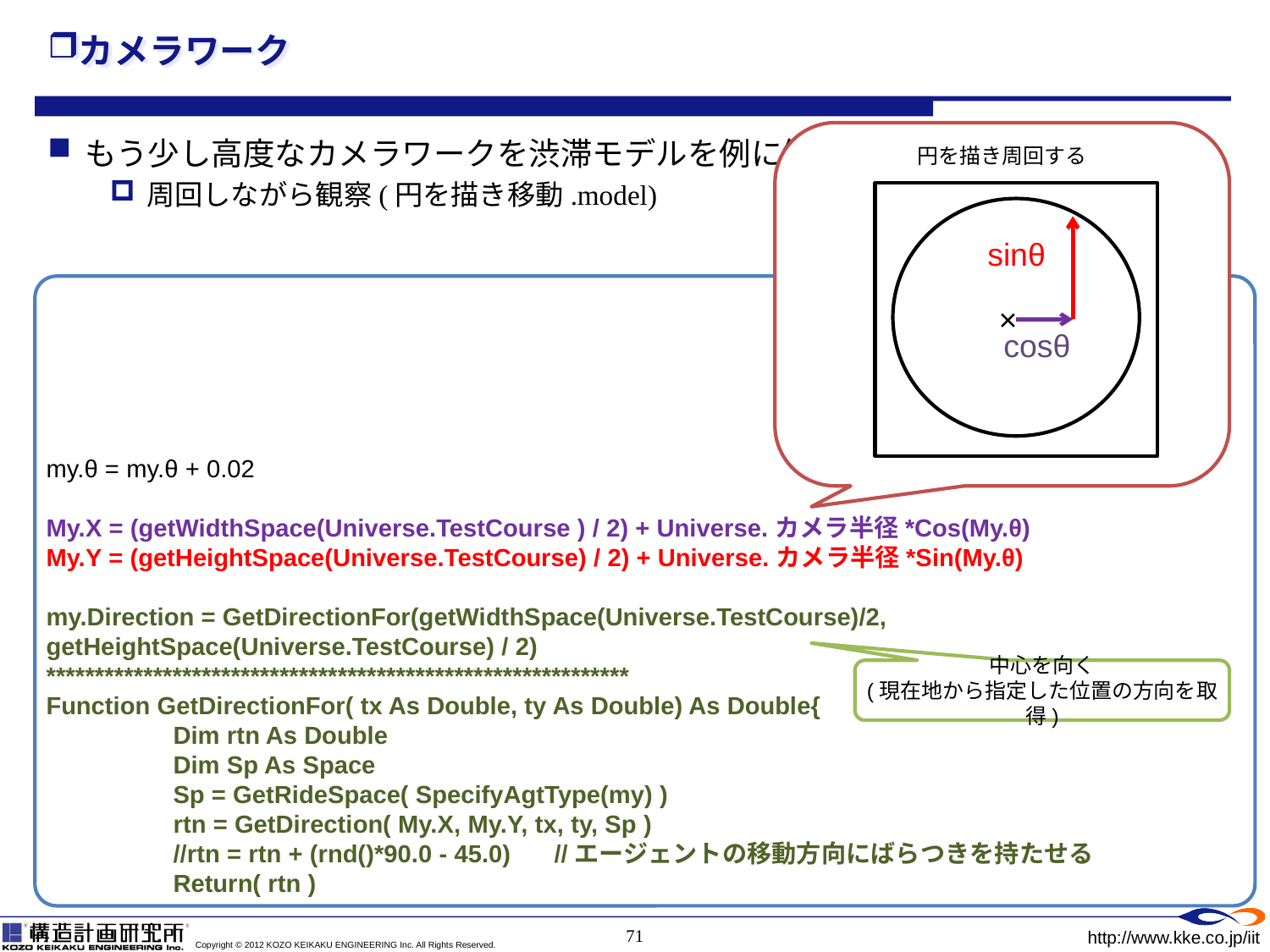

# カメラワーク
円を描き周回する
もう少し高度なカメラワークを渋滞モデルを例に解説
周回しながら観察(円を描き移動.model)

sinθ
my.θ = my.θ + 0.02

My.X = (getWidthSpace(Universe.TestCourse ) / 2) + Universe.カメラ半径*Cos(My.θ)
My.Y = (getHeightSpace(Universe.TestCourse) / 2) + Universe.カメラ半径*Sin(My.θ)

my.Direction = GetDirectionFor(getWidthSpace(Universe.TestCourse)/2, getHeightSpace(Universe.TestCourse) / 2)
************************************************************
Function GetDirectionFor( tx As Double, ty As Double) As Double{
	Dim rtn As Double
	Dim Sp As Space
	Sp = GetRideSpace( SpecifyAgtType(my) )
	rtn = GetDirection( My.X, My.Y, tx, ty, Sp )
	//rtn = rtn + (rnd()*90.0 - 45.0)	//エージェントの移動方向にばらつきを持たせる
	Return( rtn )
×
cosθ
中心を向く
(現在地から指定した位置の方向を取得)
71